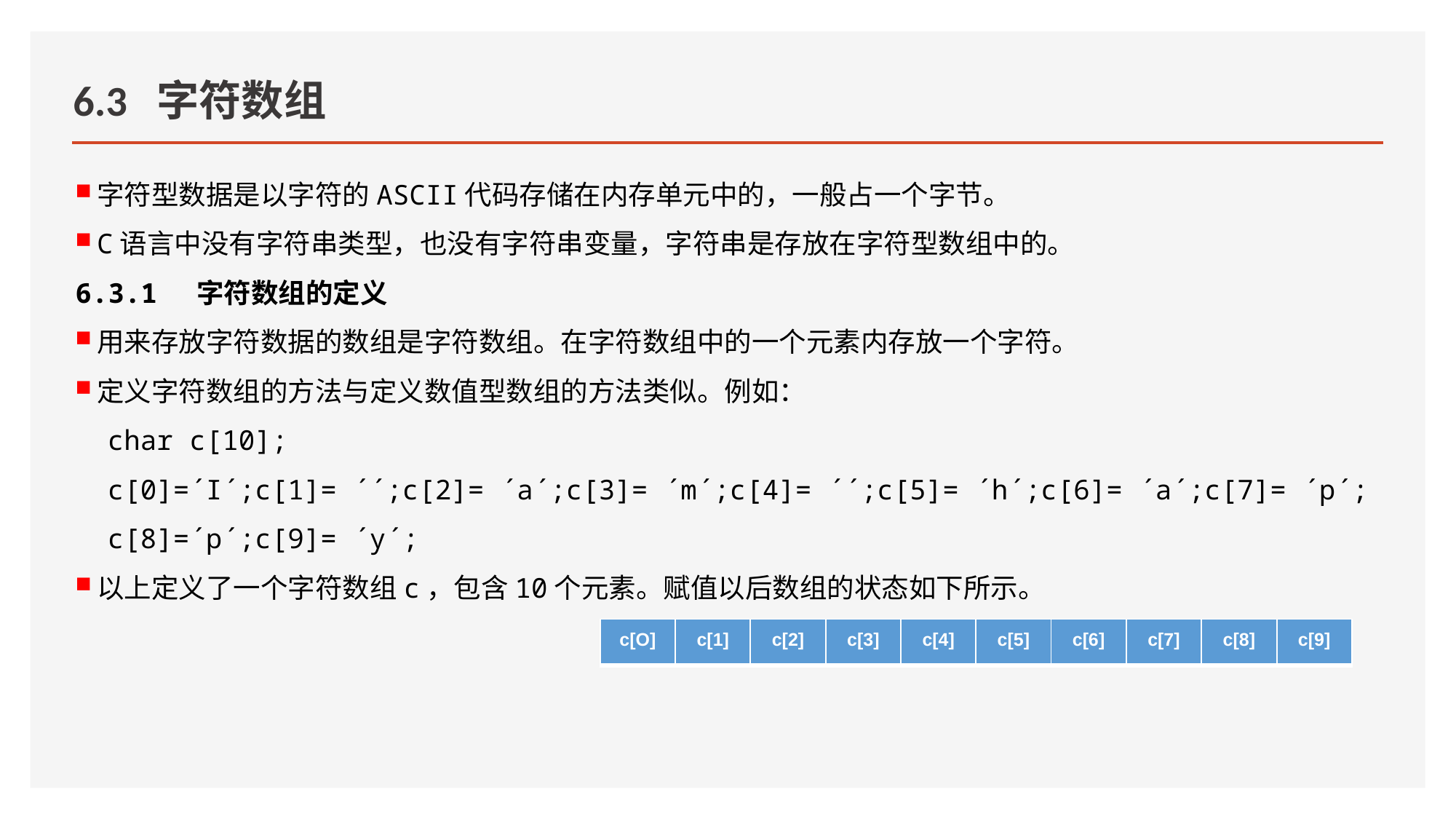

# 6.3  字符数组
字符型数据是以字符的ASCII代码存储在内存单元中的，一般占一个字节。
C语言中没有字符串类型，也没有字符串变量，字符串是存放在字符型数组中的。
6.3.1  字符数组的定义
用来存放字符数据的数组是字符数组。在字符数组中的一个元素内存放一个字符。
定义字符数组的方法与定义数值型数组的方法类似。例如：
char c[10];
c[0]=´I´;c[1]= ´´;c[2]= ´a´;c[3]= ´m´;c[4]= ´´;c[5]= ´h´;c[6]= ´a´;c[7]= ´p´;
c[8]=´p´;c[9]= ´y´;
以上定义了一个字符数组c，包含10个元素。赋值以后数组的状态如下所示。

| c[O] | c[1] | c[2] | c[3] | c[4] | c[5] | c[6] | c[7] | c[8] | c[9] |
| --- | --- | --- | --- | --- | --- | --- | --- | --- | --- |